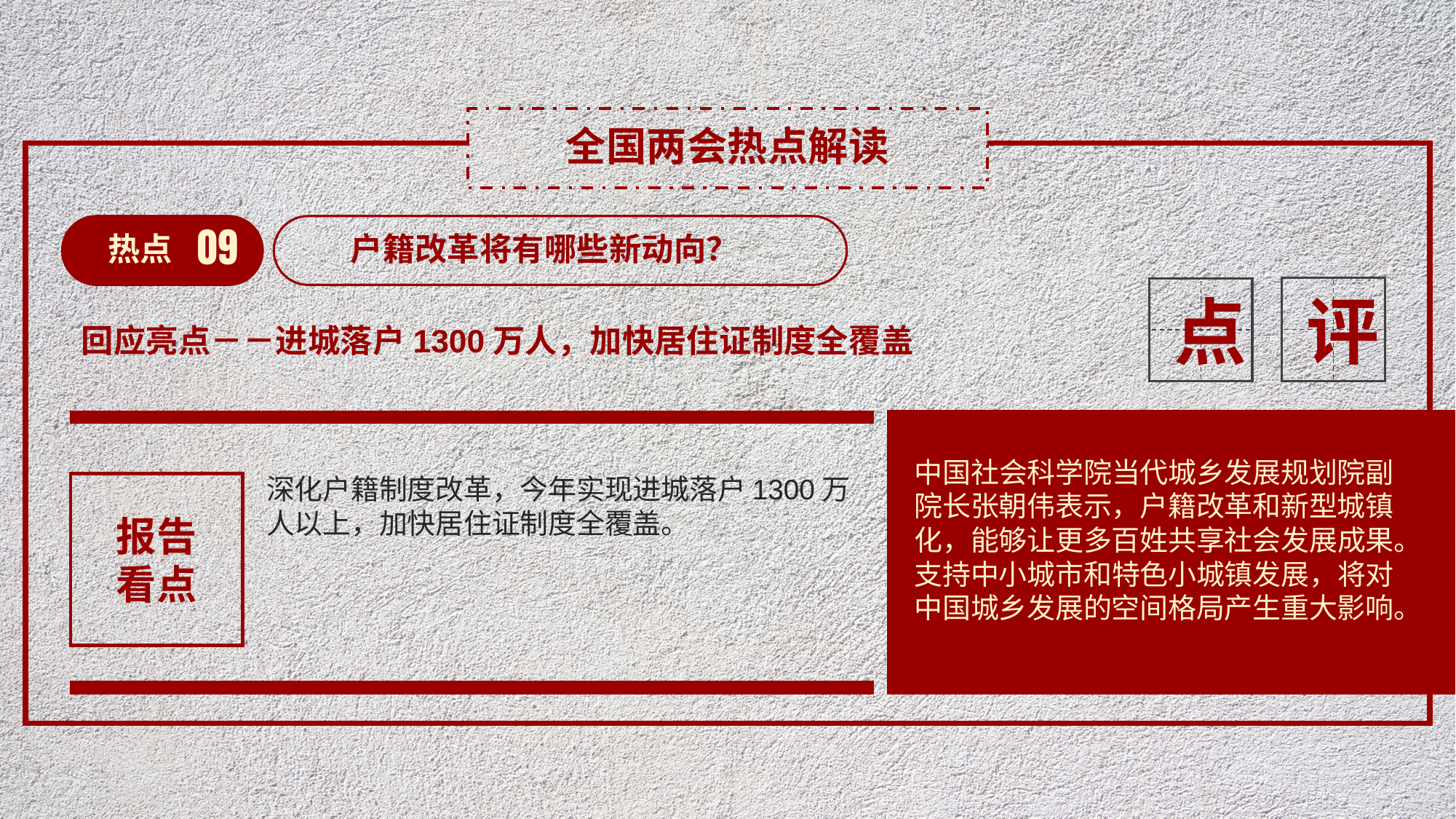

全国两会热点解读

09
热点

户籍改革将有哪些新动向？

评

点
回应亮点－－进城落户1300万人，加快居住证制度全覆盖

中国社会科学院当代城乡发展规划院副院长张朝伟表示，户籍改革和新型城镇化，能够让更多百姓共享社会发展成果。支持中小城市和特色小城镇发展，将对中国城乡发展的空间格局产生重大影响。
深化户籍制度改革，今年实现进城落户1300万人以上，加快居住证制度全覆盖。

报告
看点